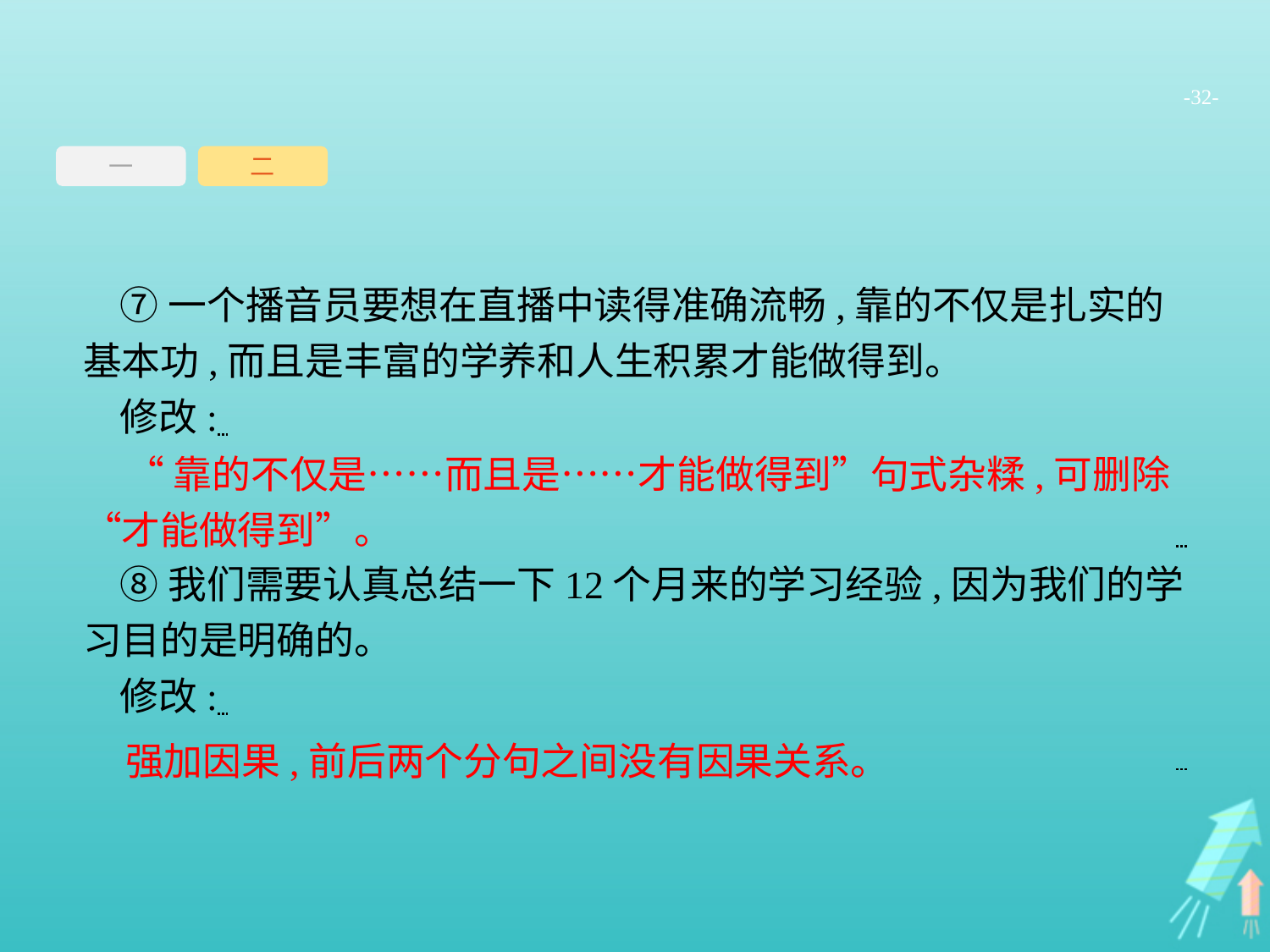

-32-
一
二
⑦一个播音员要想在直播中读得准确流畅,靠的不仅是扎实的基本功,而且是丰富的学养和人生积累才能做得到。
修改:

⑧我们需要认真总结一下12个月来的学习经验,因为我们的学习目的是明确的。
修改:

“靠的不仅是……而且是……才能做得到”句式杂糅,可删除“才能做得到”。
强加因果,前后两个分句之间没有因果关系。